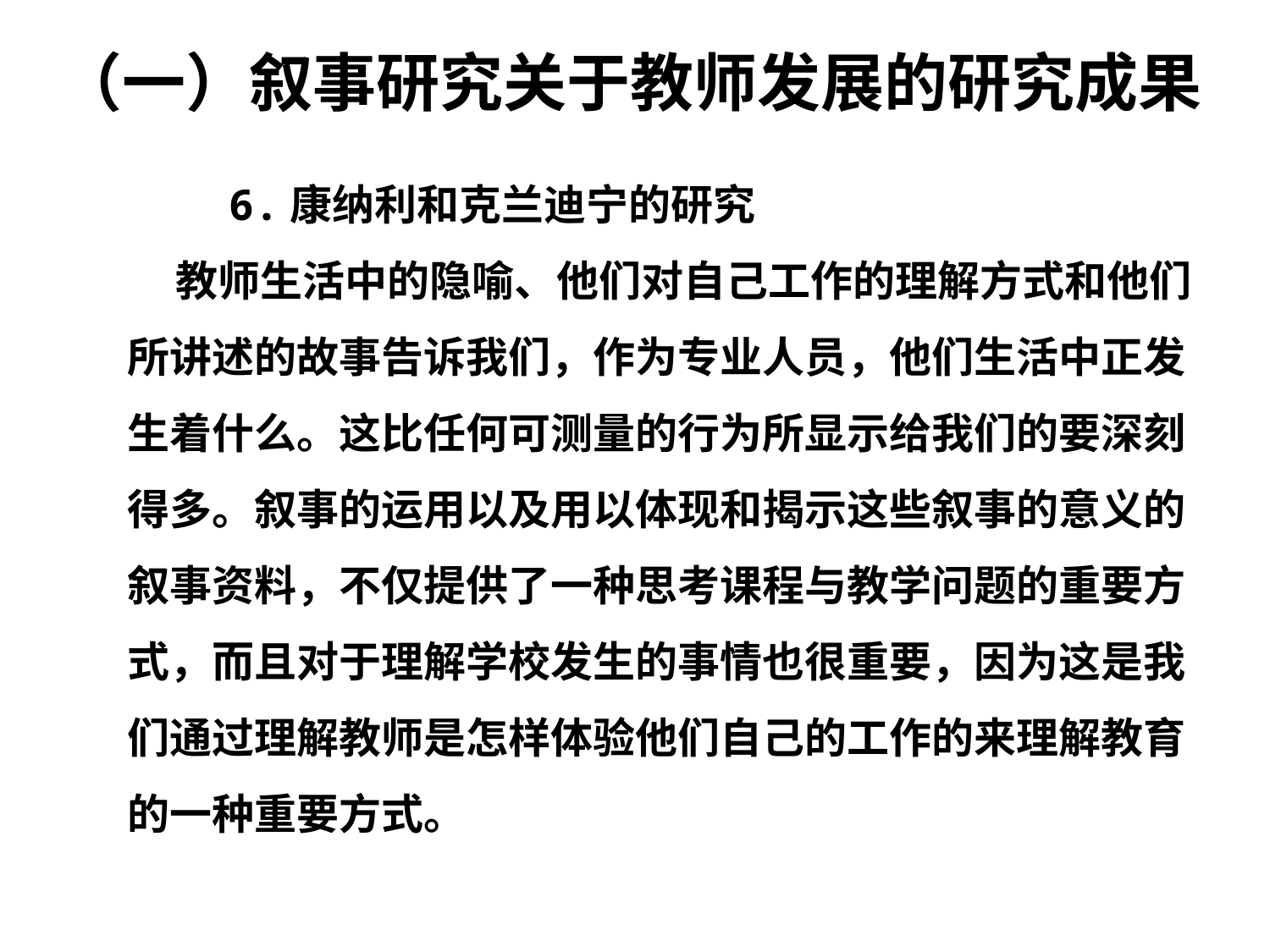

（一）叙事研究关于教师发展的研究成果
    6.康纳利和克兰迪宁的研究
    教师生活中的隐喻、他们对自己工作的理解方式和他们所讲述的故事告诉我们，作为专业人员，他们生活中正发生着什么。这比任何可测量的行为所显示给我们的要深刻得多。叙事的运用以及用以体现和揭示这些叙事的意义的叙事资料，不仅提供了一种思考课程与教学问题的重要方式，而且对于理解学校发生的事情也很重要，因为这是我们通过理解教师是怎样体验他们自己的工作的来理解教育的一种重要方式。